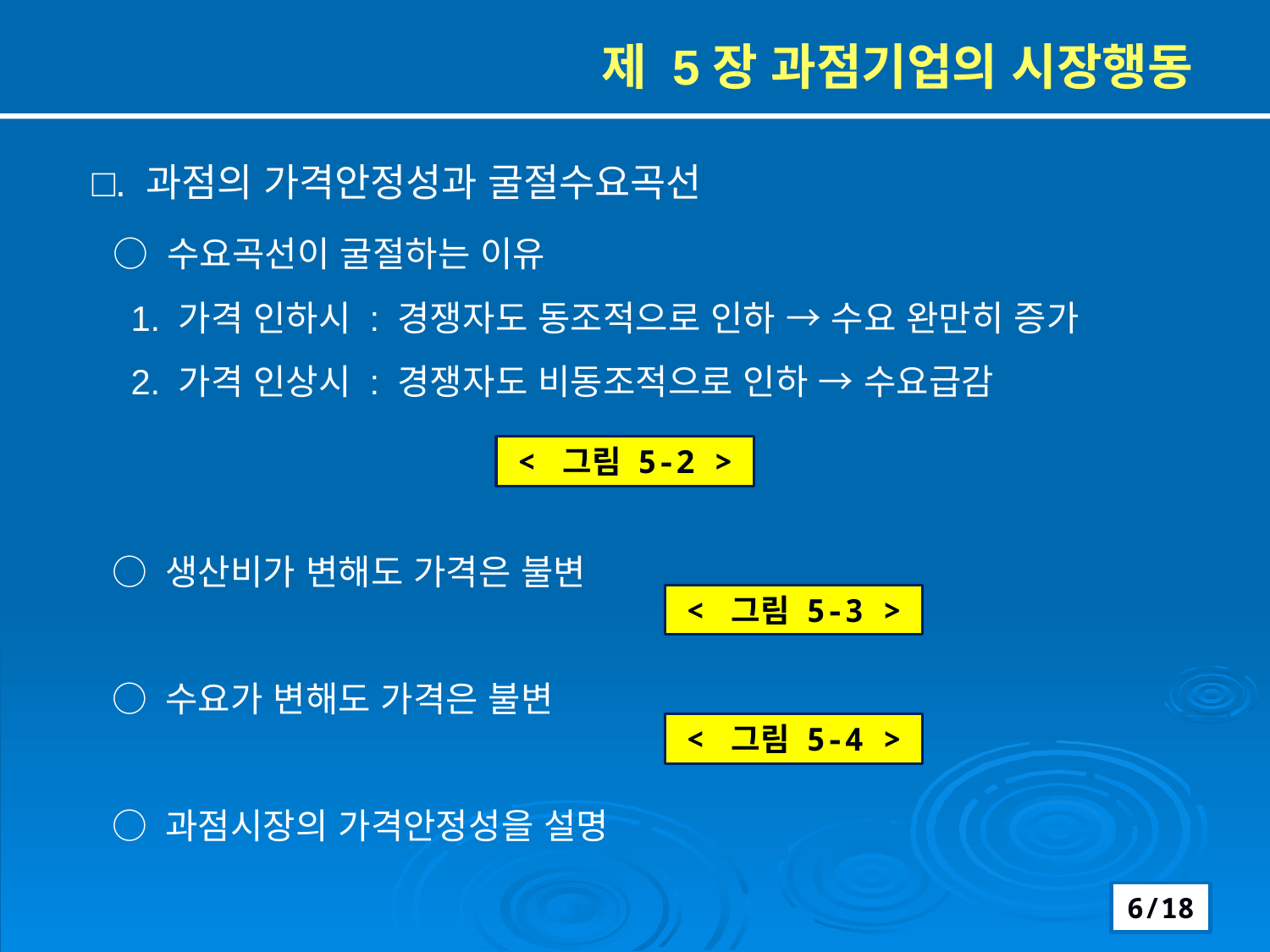

제 5장 과점기업의 시장행동

□. 과점의 가격안정성과 굴절수요곡선
  ○ 수요곡선이 굴절하는 이유
    1. 가격 인하시 : 경쟁자도 동조적으로 인하 → 수요 완만히 증가
    2. 가격 인상시 : 경쟁자도 비동조적으로 인하 → 수요급감

  ○ 생산비가 변해도 가격은 불변

  ○ 수요가 변해도 가격은 불변

  ○ 과점시장의 가격안정성을 설명
< 그림 5-2 >
< 그림 5-3 >
< 그림 5-4 >
6/18